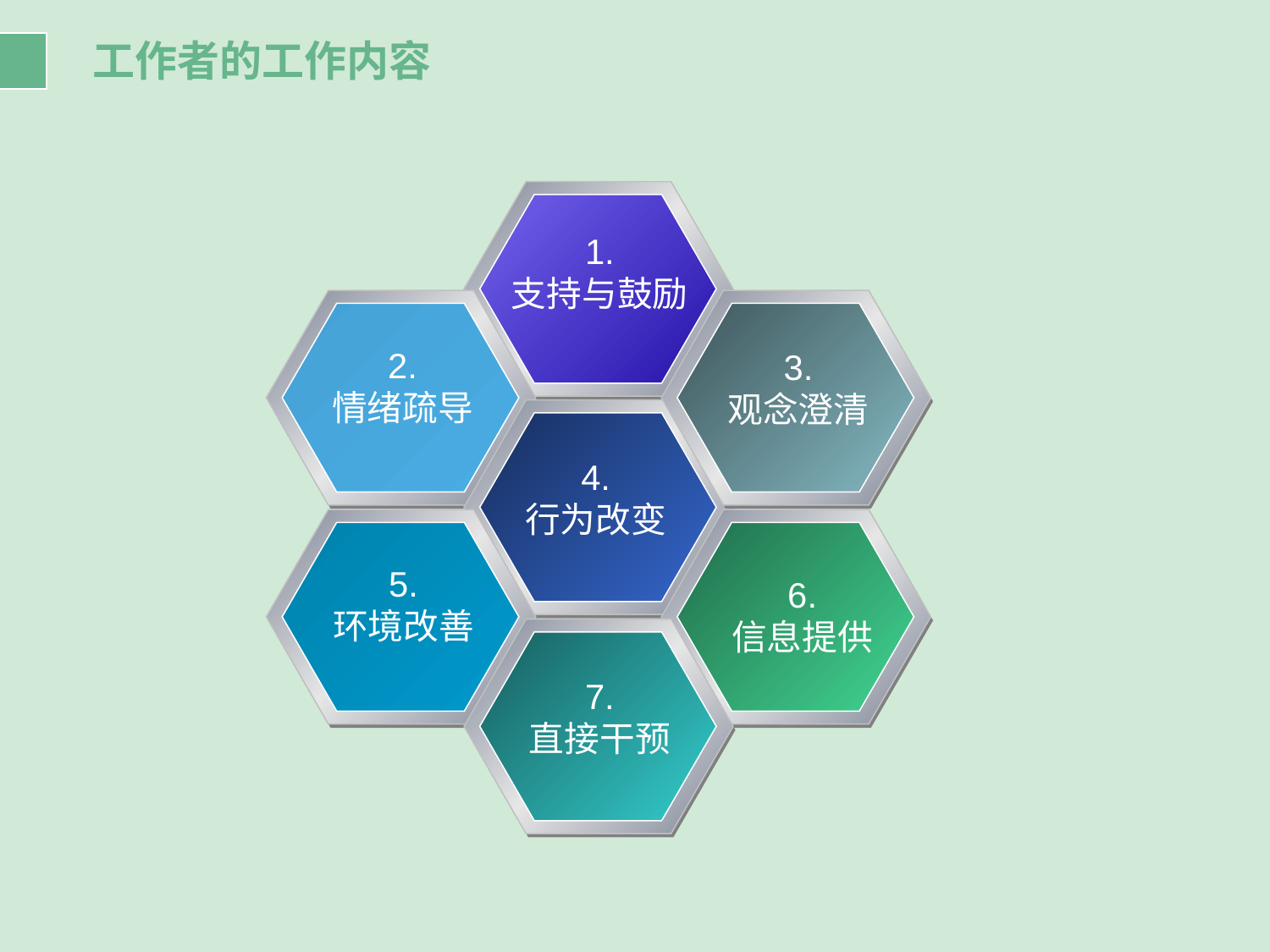

工作者的工作内容

1.
支持与鼓励

2.
情绪疏导

3.
观念澄清

4.
行为改变

5.
环境改善

6.
信息提供

7.
直接干预